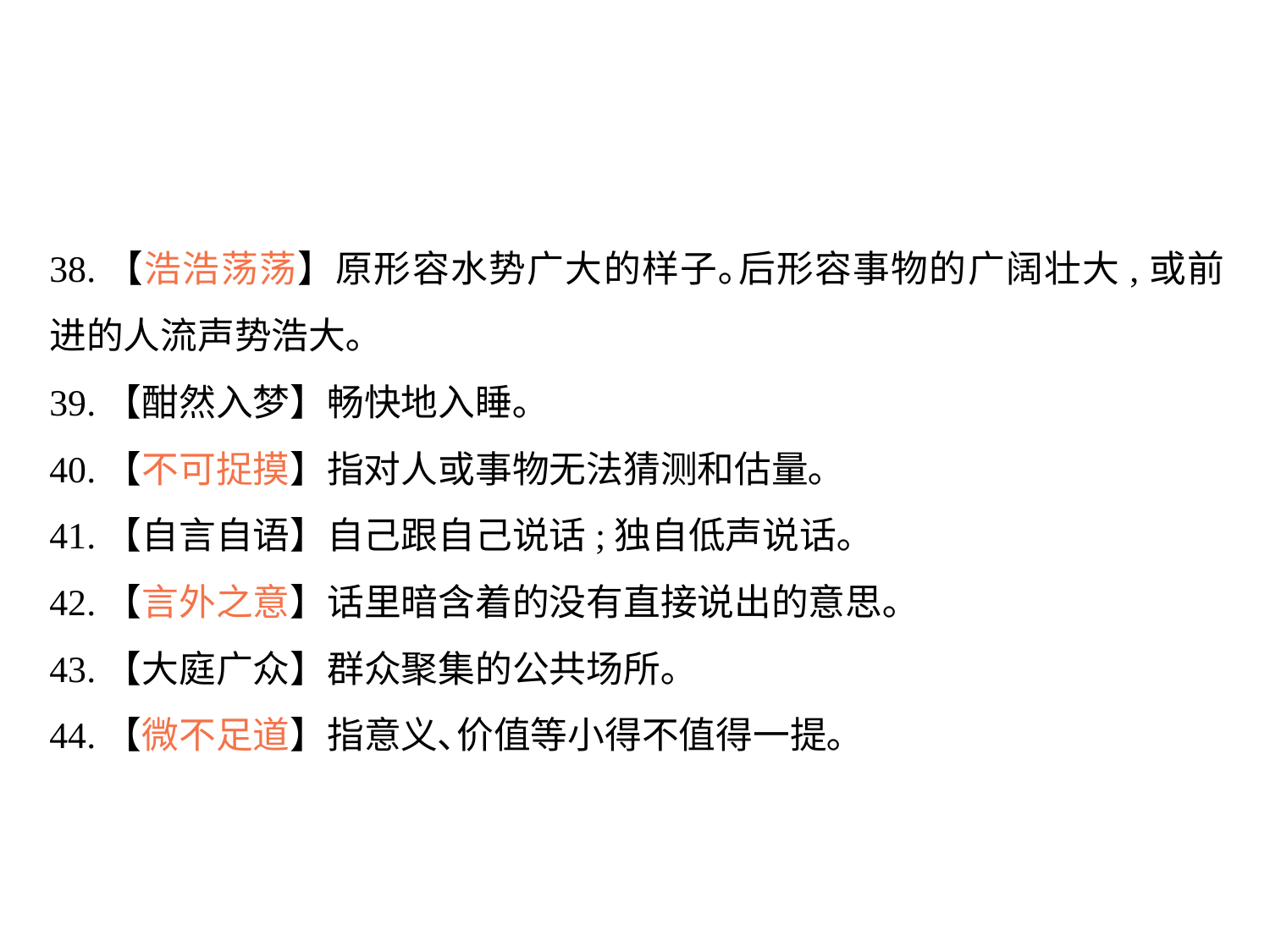

38.【浩浩荡荡】原形容水势广大的样子｡后形容事物的广阔壮大,或前进的人流声势浩大｡
39.【酣然入梦】畅快地入睡｡
40.【不可捉摸】指对人或事物无法猜测和估量｡
41.【自言自语】自己跟自己说话;独自低声说话｡
42.【言外之意】话里暗含着的没有直接说出的意思｡
43.【大庭广众】群众聚集的公共场所｡
44.【微不足道】指意义､价值等小得不值得一提｡